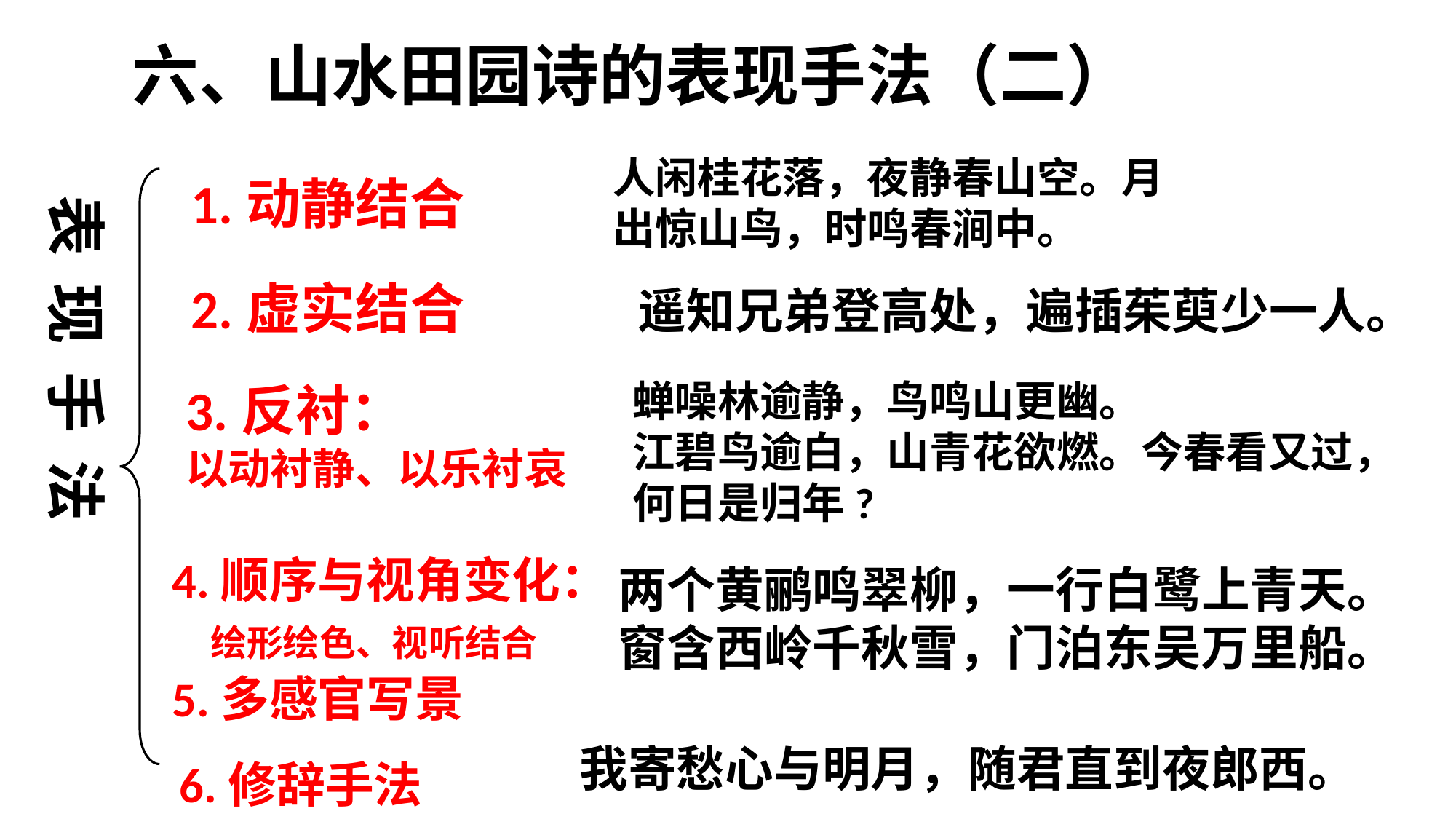

六、山水田园诗的表现手法（二）
人闲桂花落，夜静春山空。月出惊山鸟，时鸣春涧中。
1.动静结合

表  现  手  法
2.虚实结合
遥知兄弟登高处，遍插茱萸少一人。
蝉噪林逾静，鸟鸣山更幽。
江碧鸟逾白，山青花欲燃。今春看又过，何日是归年?
3.反衬：
以动衬静、以乐衬哀
4.顺序与视角变化：
  绘形绘色、视听结合
两个黄鹂鸣翠柳，一行白鹭上青天。窗含西岭千秋雪，门泊东吴万里船。
5.多感官写景
我寄愁心与明月，随君直到夜郎西。
6.修辞手法